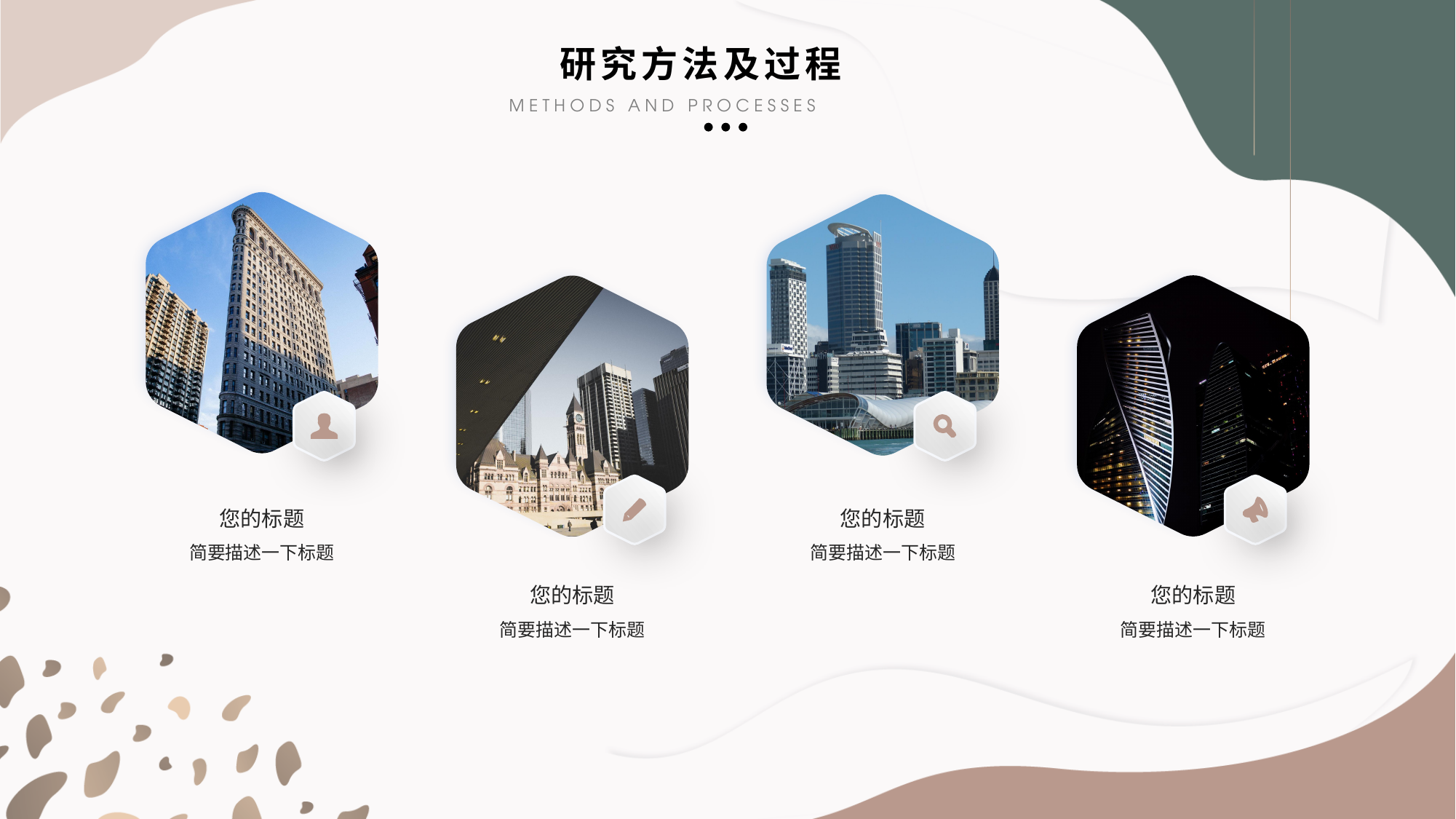

研究方法及过程
METHODS AND PROCESSES

您的标题
简要描述一下标题
您的标题
简要描述一下标题
您的标题
简要描述一下标题
您的标题
简要描述一下标题